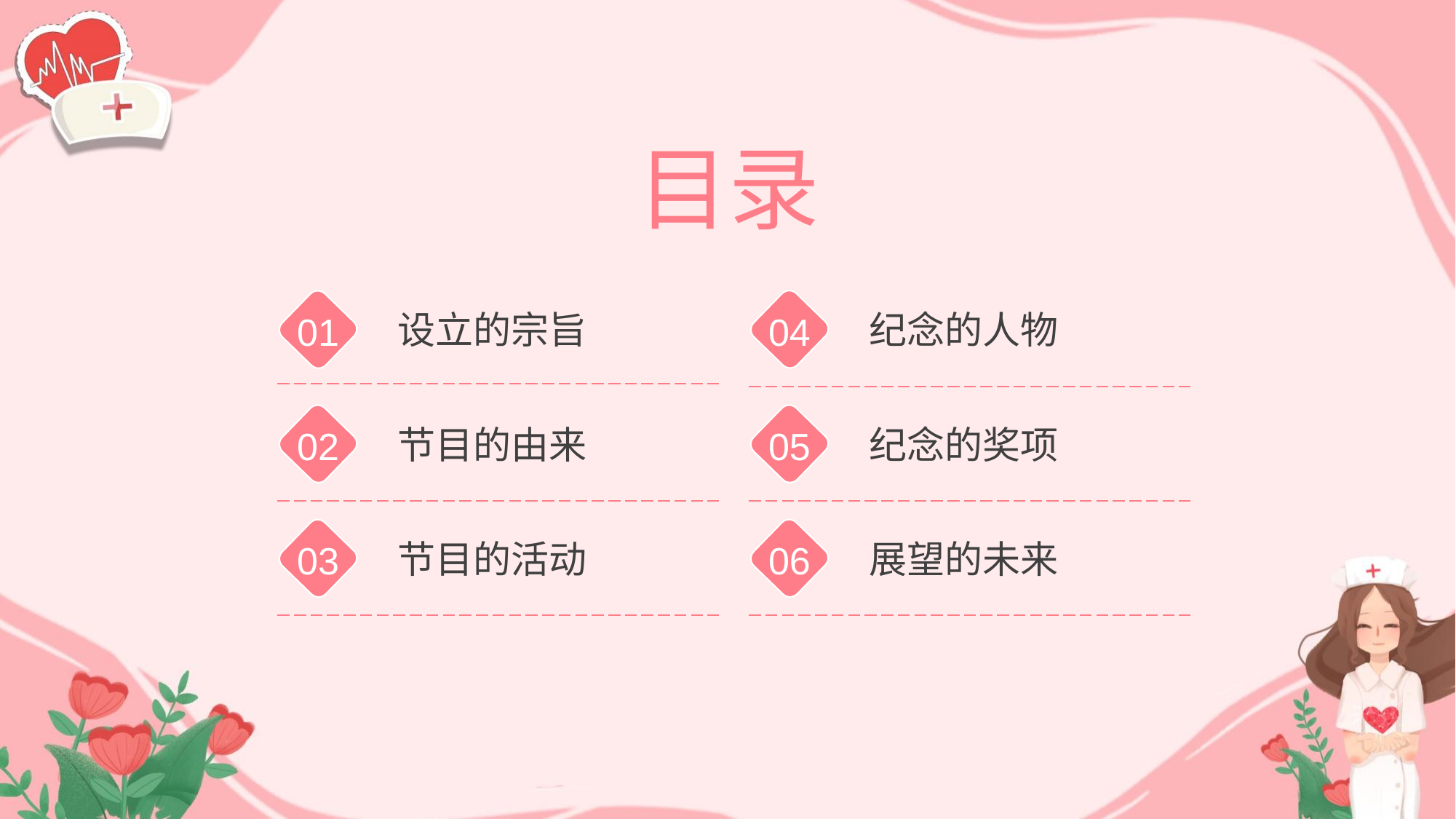

目录

纪念的人物
04

设立的宗旨
01

纪念的奖项
05

节目的由来
02

展望的未来
06

节目的活动
03